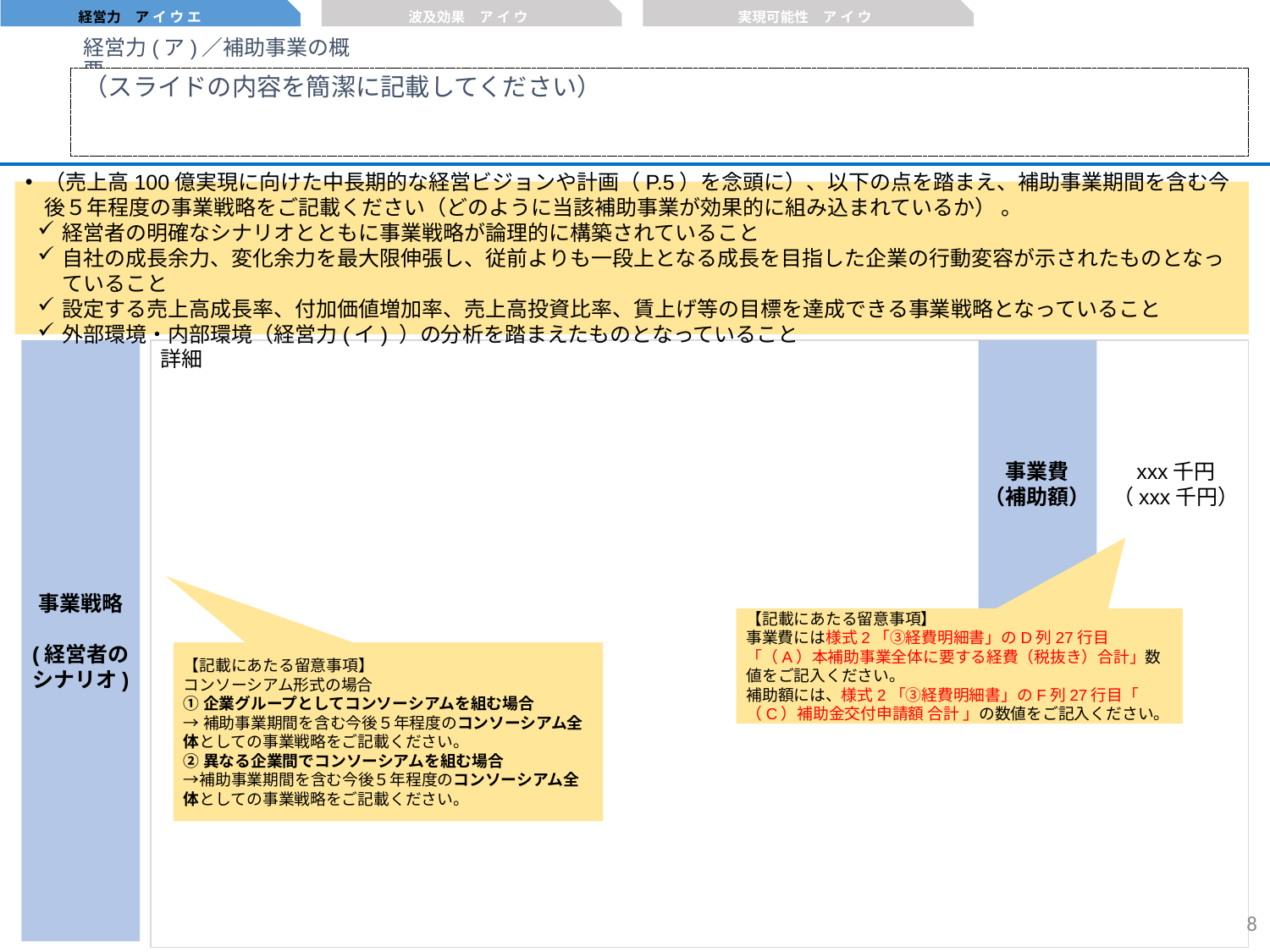

経営力　ア イ ウ エ
波及効果　ア イ ウ
実現可能性　ア イ ウ
経営力(ア)／補助事業の概要
（スライドの内容を簡潔に記載してください）
（売上高100億実現に向けた中長期的な経営ビジョンや計画（P.5）を念頭に）、以下の点を踏まえ、補助事業期間を含む今後５年程度の事業戦略をご記載ください（どのように当該補助事業が効果的に組み込まれているか） 。
経営者の明確なシナリオとともに事業戦略が論理的に構築されていること
自社の成長余力、変化余力を最大限伸張し、従前よりも一段上となる成長を目指した企業の行動変容が示されたものとなっていること
設定する売上高成長率、付加価値増加率、売上高投資比率、賃上げ等の目標を達成できる事業戦略となっていること
外部環境・内部環境（経営力(イ) ）の分析を踏まえたものとなっていること
詳細
事業戦略

(経営者のシナリオ)
事業費
（補助額）

xxx千円
（xxx千円）
【記載にあたる留意事項】
事業費には様式2「③経費明細書」のD列27行目「（A）本補助事業全体に要する経費（税抜き）合計」数値をご記入ください。
補助額には、様式2「③経費明細書」のF列27行目「 （C）補助金交付申請額 合計 」の数値をご記入ください。
【記載にあたる留意事項】
コンソーシアム形式の場合
①企業グループとしてコンソーシアムを組む場合
→補助事業期間を含む今後５年程度のコンソーシアム全体としての事業戦略をご記載ください。
②異なる企業間でコンソーシアムを組む場合
→補助事業期間を含む今後５年程度のコンソーシアム全体としての事業戦略をご記載ください。
8